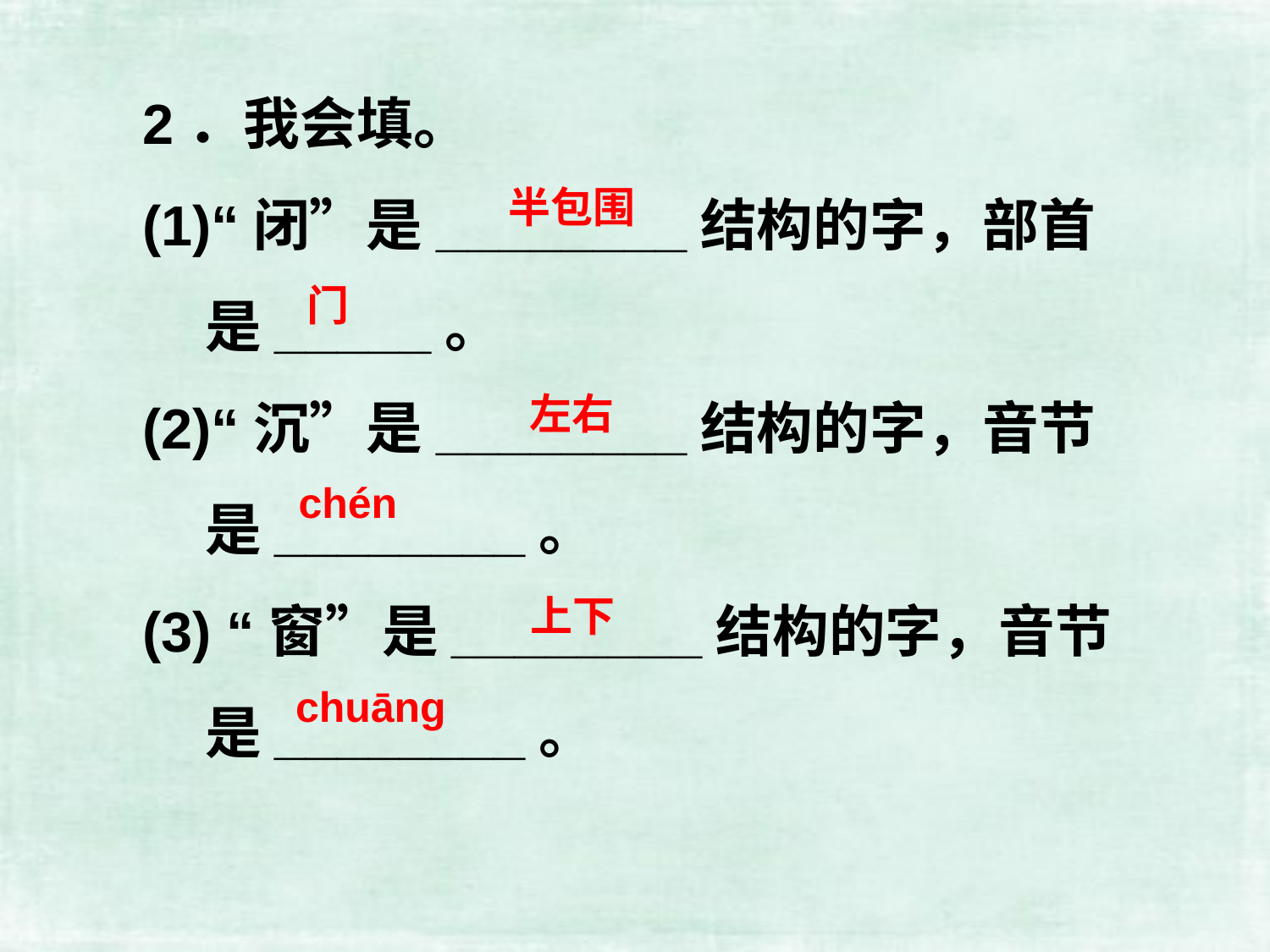

2．我会填。
(1)“闭”是________结构的字，部首是_____。
(2)“沉”是________结构的字，音节是________。
(3) “窗”是________结构的字，音节是________。
半包围
门
左右
chén
上下
chuāng